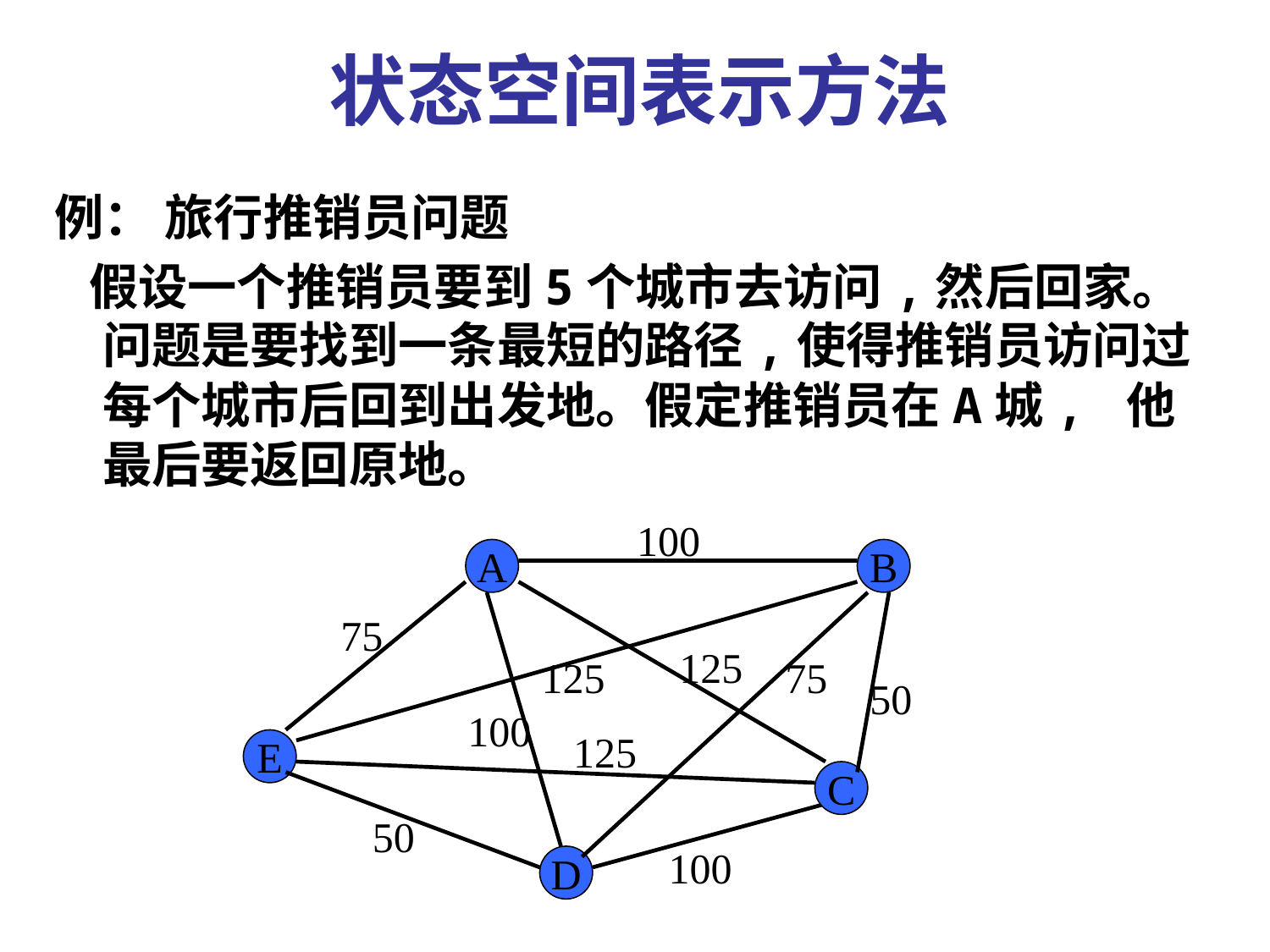

状态空间表示方法
例： 旅行推销员问题
  假设一个推销员要到5个城市去访问,然后回家。问题是要找到一条最短的路径,使得推销员访问过每个城市后回到出发地。假定推销员在A城, 他最后要返回原地。
100
A
B

75
125
125
75
50
100
125
E

C

50

100
D